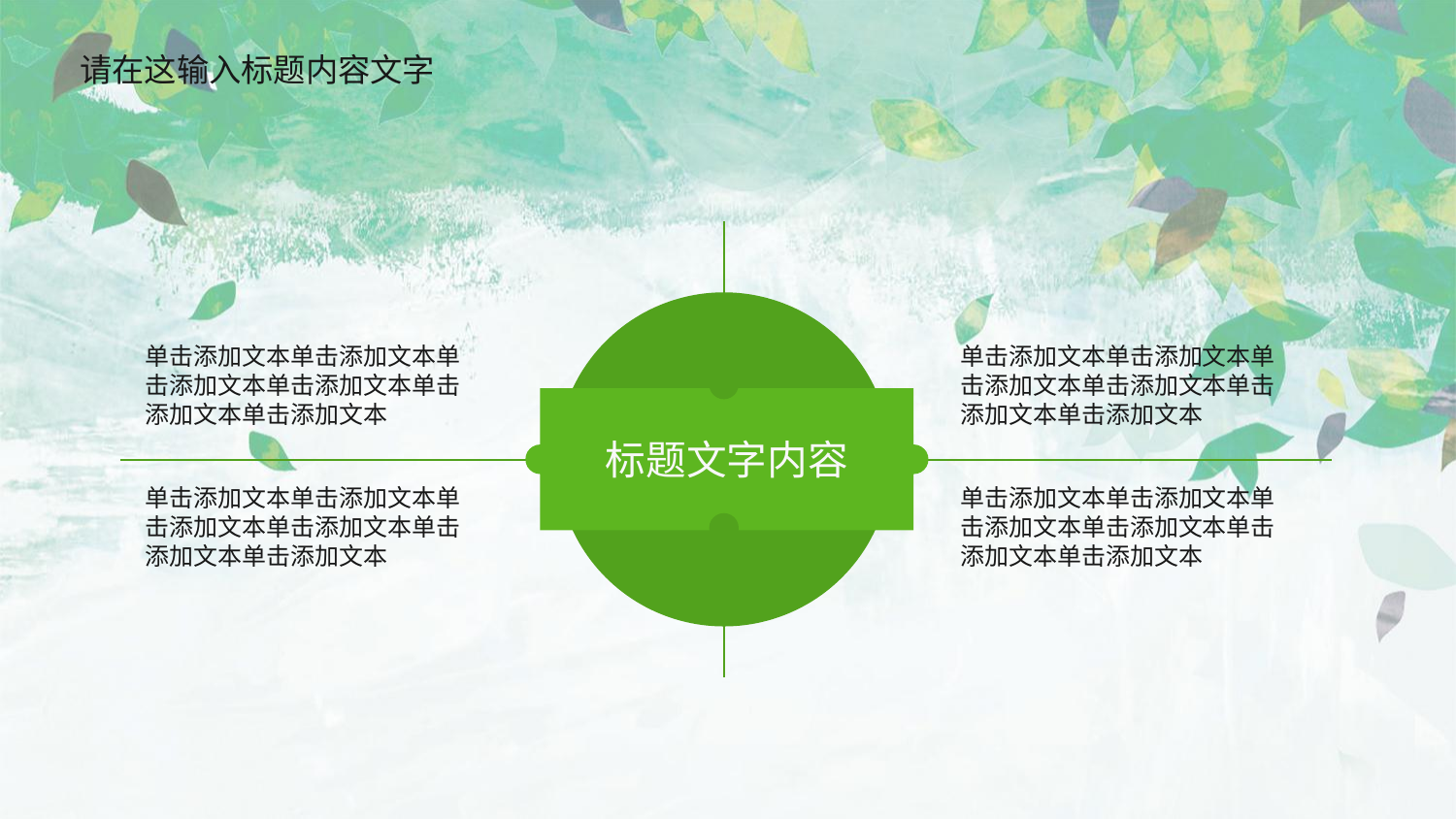

请在这输入标题内容文字

标题文字内容

单击添加文本单击添加文本单击添加文本单击添加文本单击添加文本单击添加文本
单击添加文本单击添加文本单击添加文本单击添加文本单击添加文本单击添加文本
单击添加文本单击添加文本单击添加文本单击添加文本单击添加文本单击添加文本
单击添加文本单击添加文本单击添加文本单击添加文本单击添加文本单击添加文本